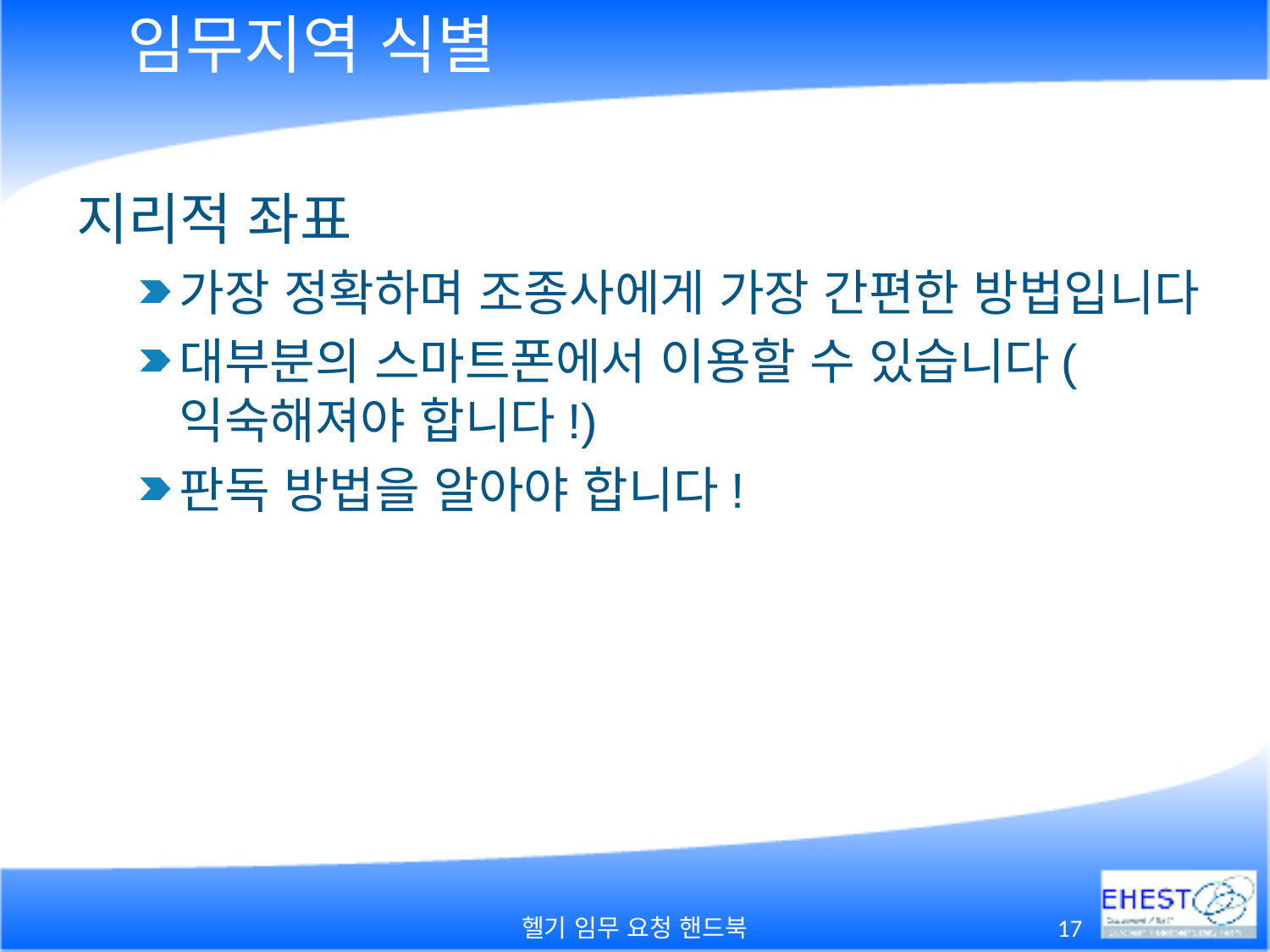

# 임무지역 식별
지리적 좌표
가장 정확하며 조종사에게 가장 간편한 방법입니다
대부분의 스마트폰에서 이용할 수 있습니다(익숙해져야 합니다!)
판독 방법을 알아야 합니다!
헬기 임무 요청 핸드북
17